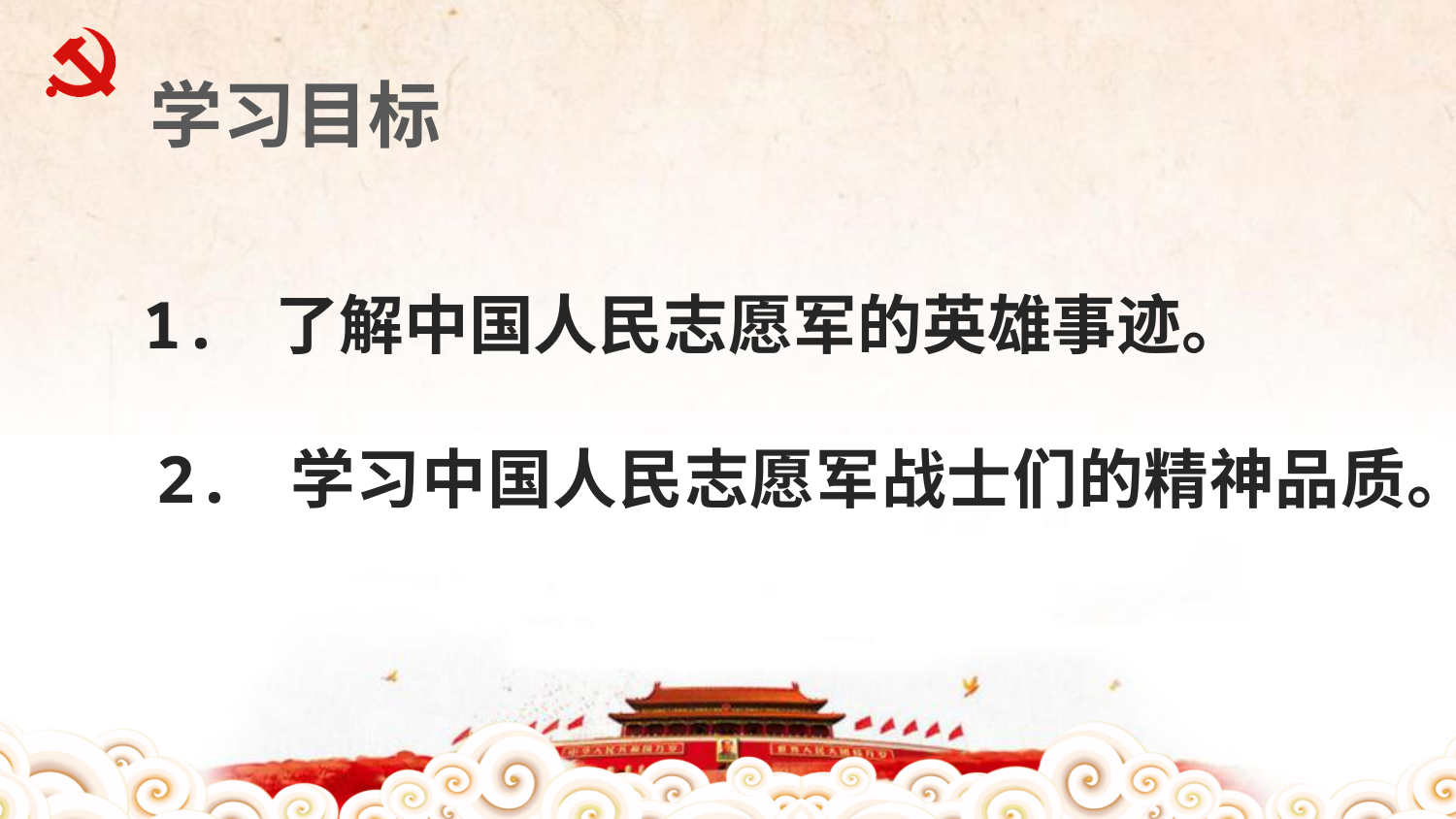

学习目标

   1. 了解中国人民志愿军的英雄事迹。

  2. 学习中国人民志愿军战士们的精神品质。

0